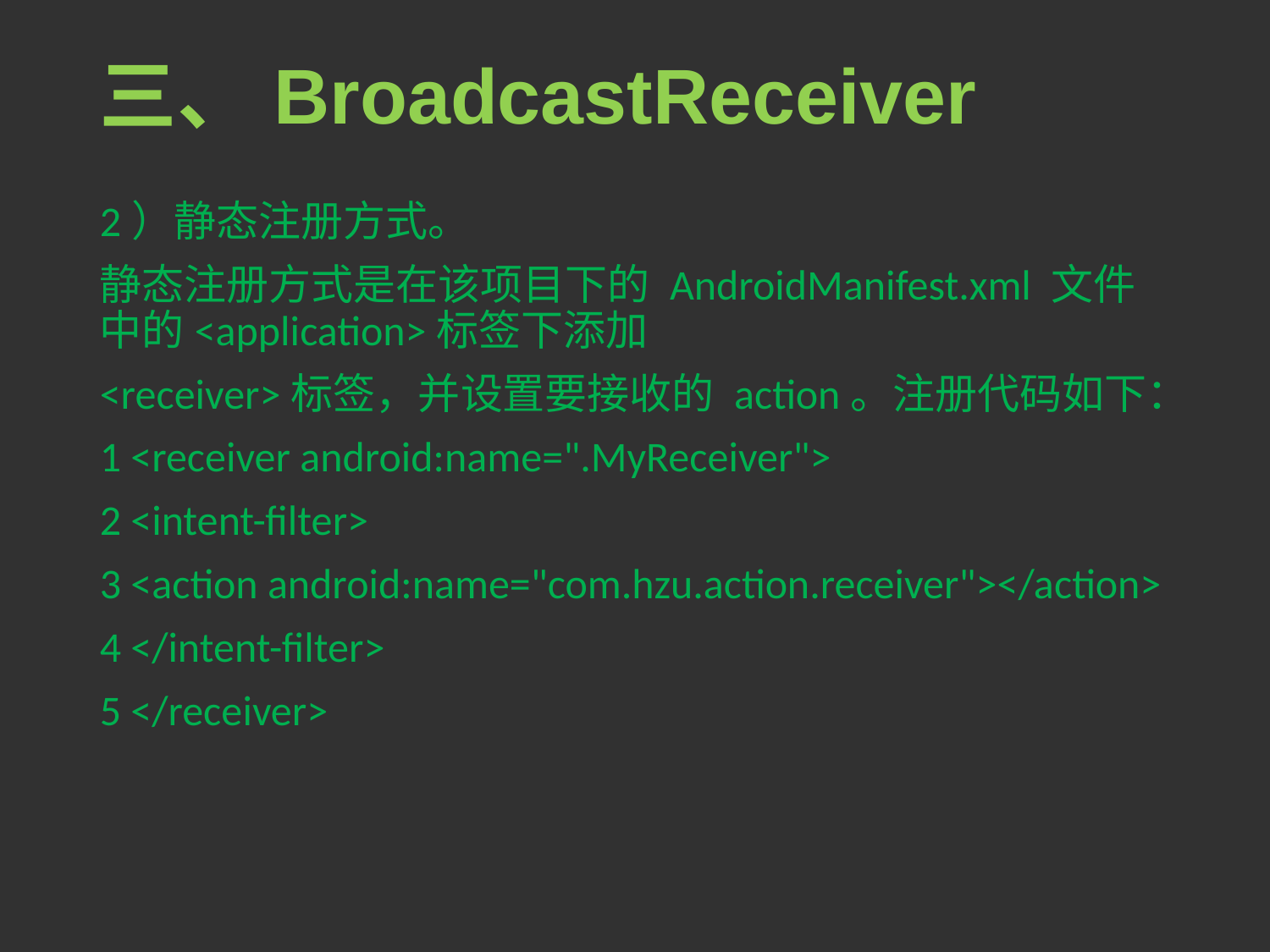

# 三、BroadcastReceiver
2）静态注册方式。
静态注册方式是在该项目下的 AndroidManifest.xml 文件中的<application>标签下添加
<receiver>标签，并设置要接收的 action。注册代码如下：
1 <receiver android:name=".MyReceiver">
2 <intent-filter>
3 <action android:name="com.hzu.action.receiver"></action>
4 </intent-filter>
5 </receiver>